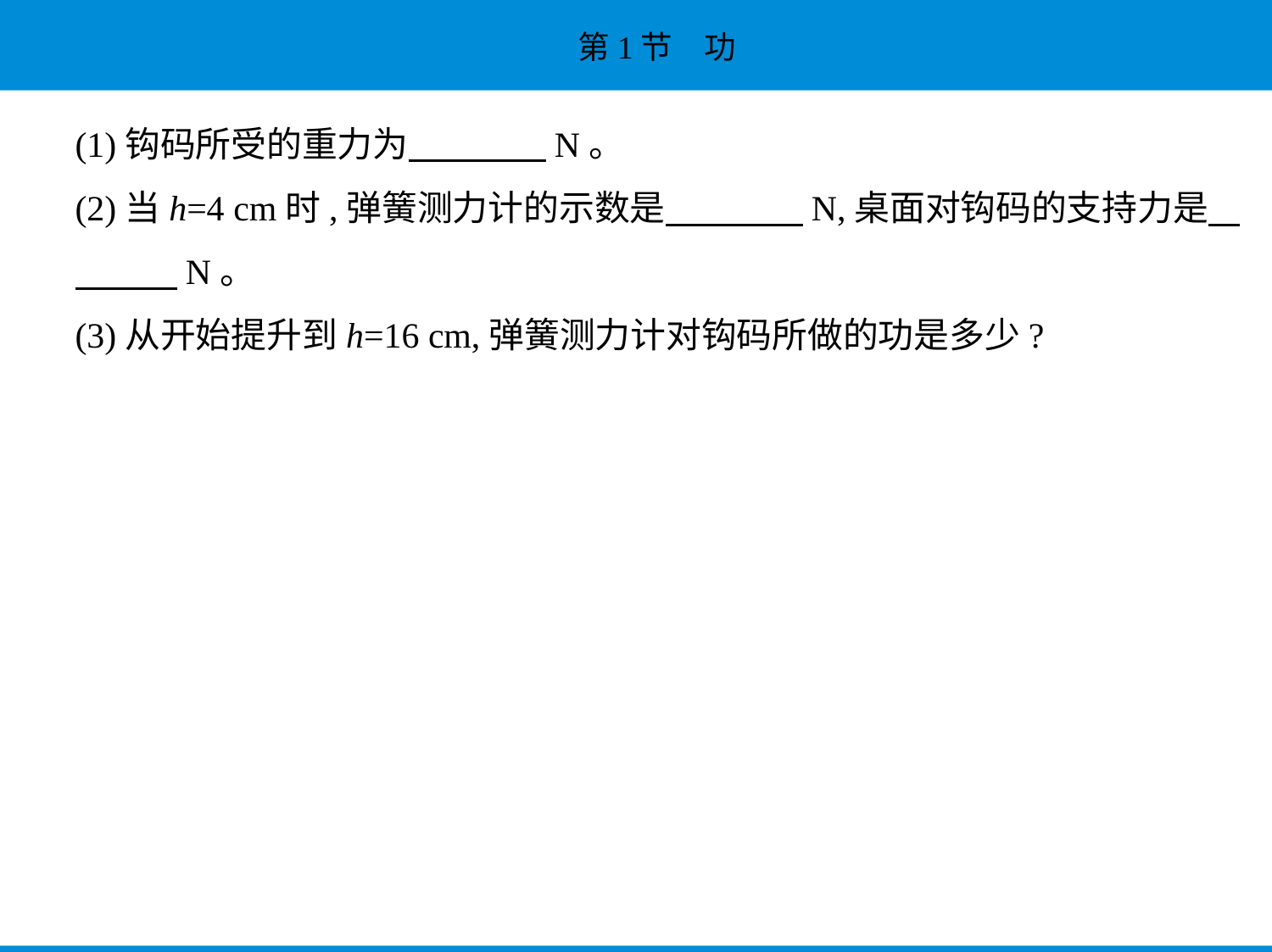

(1)钩码所受的重力为　　　    N。
(2)当h=4 cm时,弹簧测力计的示数是　　　    N,桌面对钩码的支持力是    
　　    N。
(3)从开始提升到h=16 cm,弹簧测力计对钩码所做的功是多少?